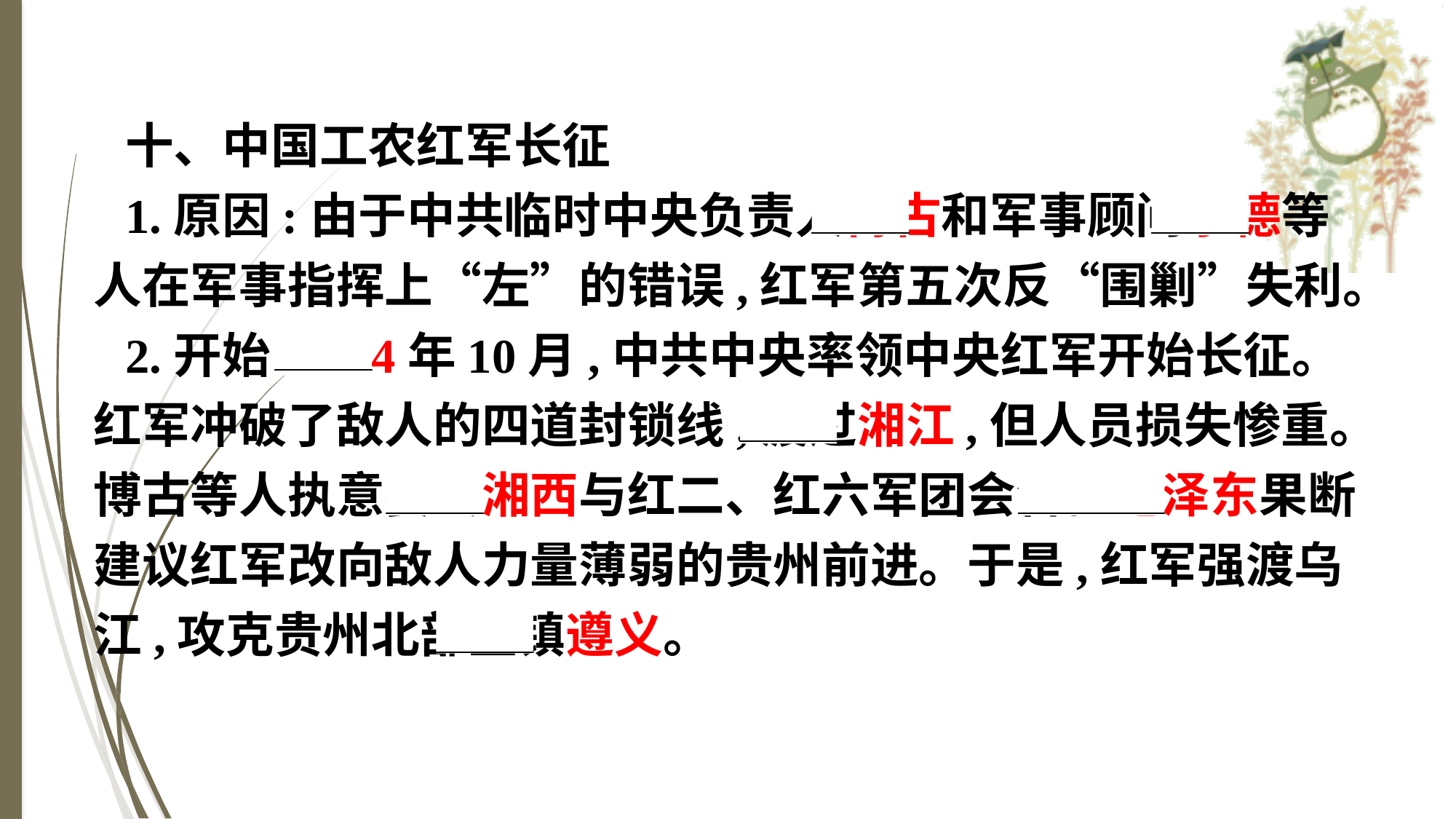

十、中国工农红军长征
1.原因:由于中共临时中央负责人博古和军事顾问李德等人在军事指挥上“左”的错误,红军第五次反“围剿”失利。
2.开始:1934年10月,中共中央率领中央红军开始长征。红军冲破了敌人的四道封锁线,渡过湘江,但人员损失惨重。博古等人执意要去湘西与红二、红六军团会合。毛泽东果断建议红军改向敌人力量薄弱的贵州前进。于是,红军强渡乌江,攻克贵州北部重镇遵义。